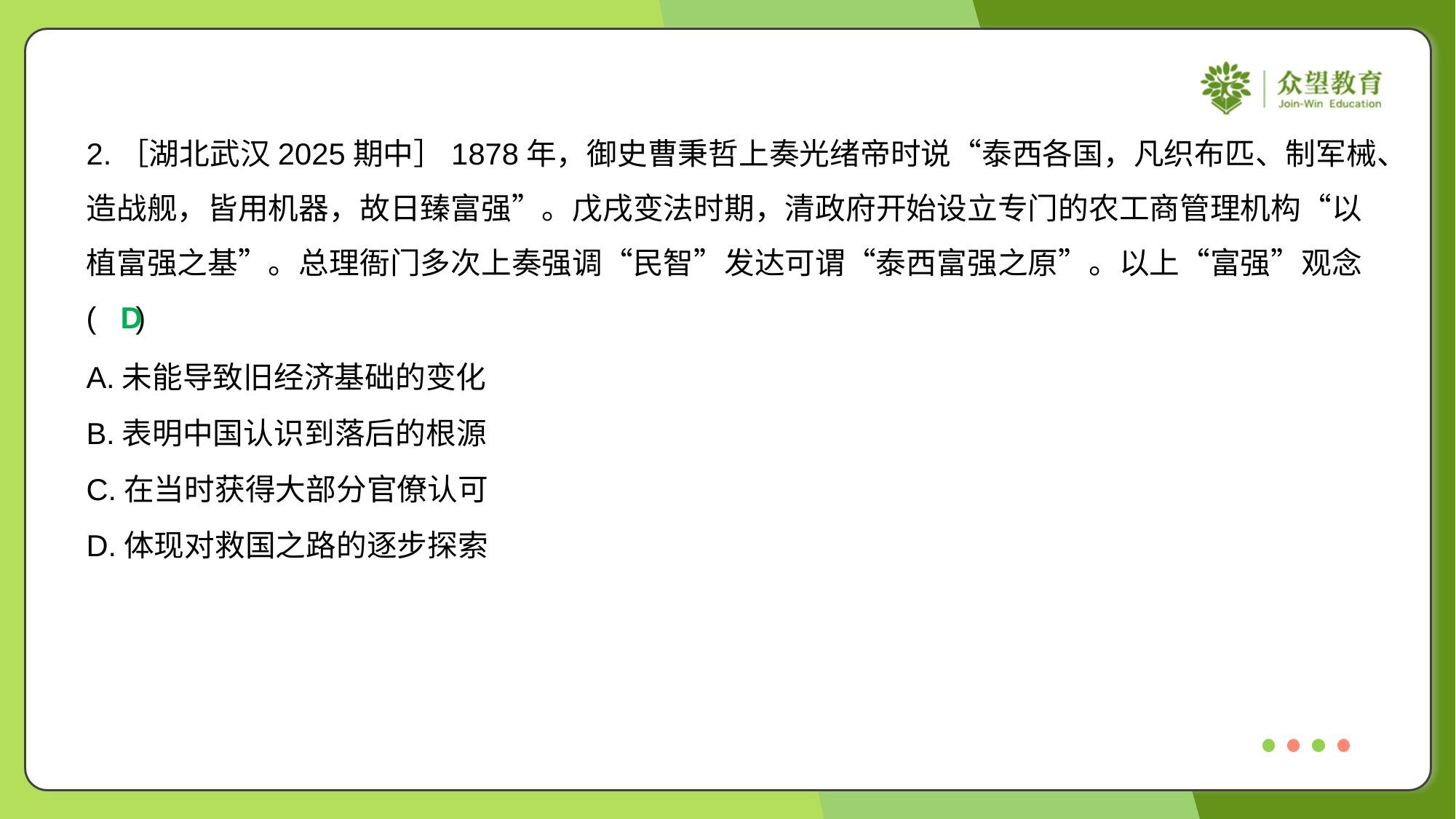

2.［湖北武汉2025期中］1878年，御史曹秉哲上奏光绪帝时说“泰西各国，凡织布匹、制军械、
造战舰，皆用机器，故日臻富强”。戊戌变法时期，清政府开始设立专门的农工商管理机构“以
植富强之基”。总理衙门多次上奏强调“民智”发达可谓“泰西富强之原”。以上“富强”观念
(     )
D
A.未能导致旧经济基础的变化
B.表明中国认识到落后的根源
C.在当时获得大部分官僚认可
D.体现对救国之路的逐步探索